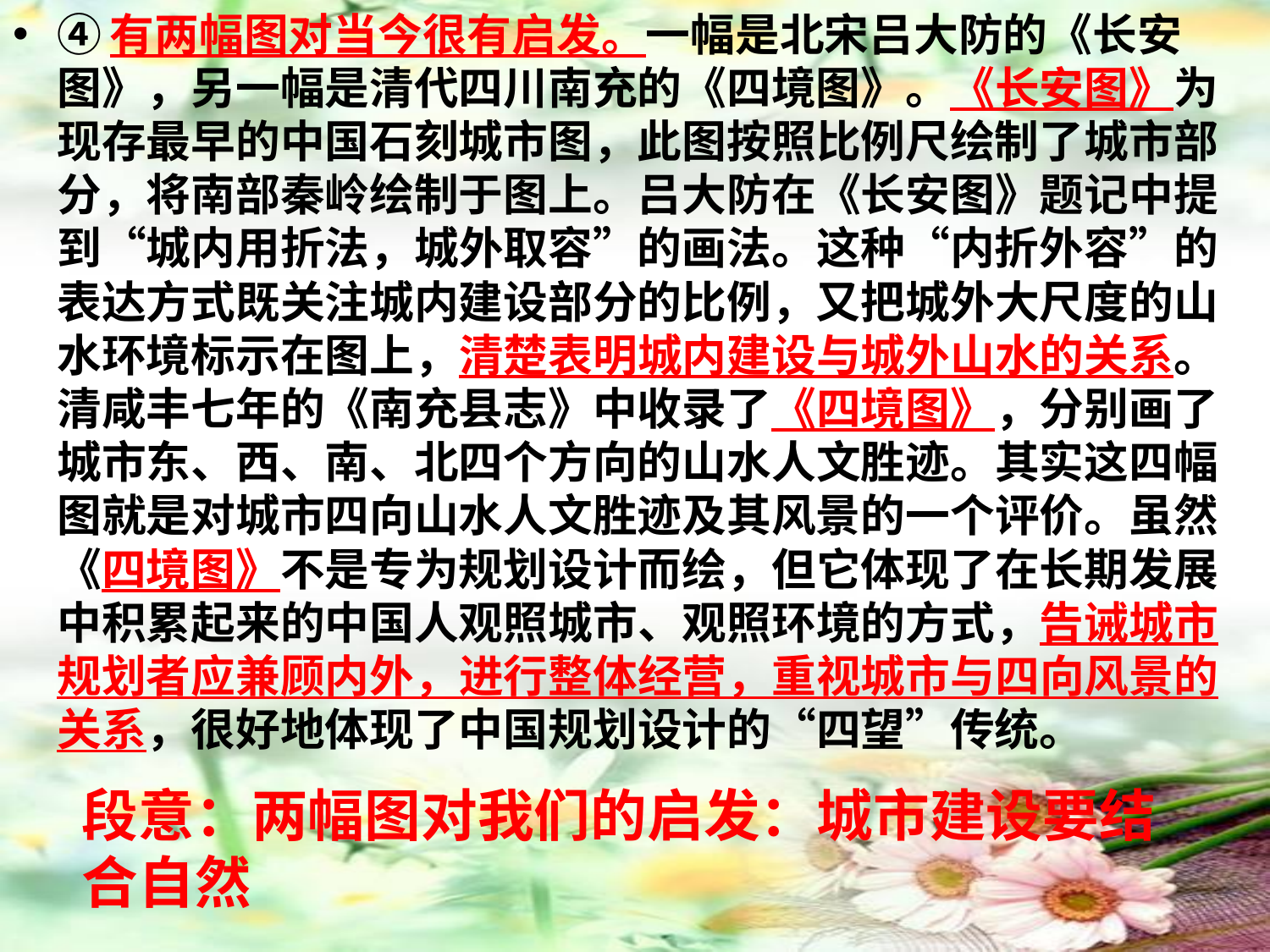

④有两幅图对当今很有启发。一幅是北宋吕大防的《长安图》，另一幅是清代四川南充的《四境图》。《长安图》为现存最早的中国石刻城市图，此图按照比例尺绘制了城市部分，将南部秦岭绘制于图上。吕大防在《长安图》题记中提到“城内用折法，城外取容”的画法。这种“内折外容”的表达方式既关注城内建设部分的比例，又把城外大尺度的山水环境标示在图上，清楚表明城内建设与城外山水的关系。清咸丰七年的《南充县志》中收录了《四境图》，分别画了城市东、西、南、北四个方向的山水人文胜迹。其实这四幅图就是对城市四向山水人文胜迹及其风景的一个评价。虽然《四境图》不是专为规划设计而绘，但它体现了在长期发展中积累起来的中国人观照城市、观照环境的方式，告诫城市规划者应兼顾内外，进行整体经营，重视城市与四向风景的关系，很好地体现了中国规划设计的“四望”传统。
段意：两幅图对我们的启发：城市建设要结合自然